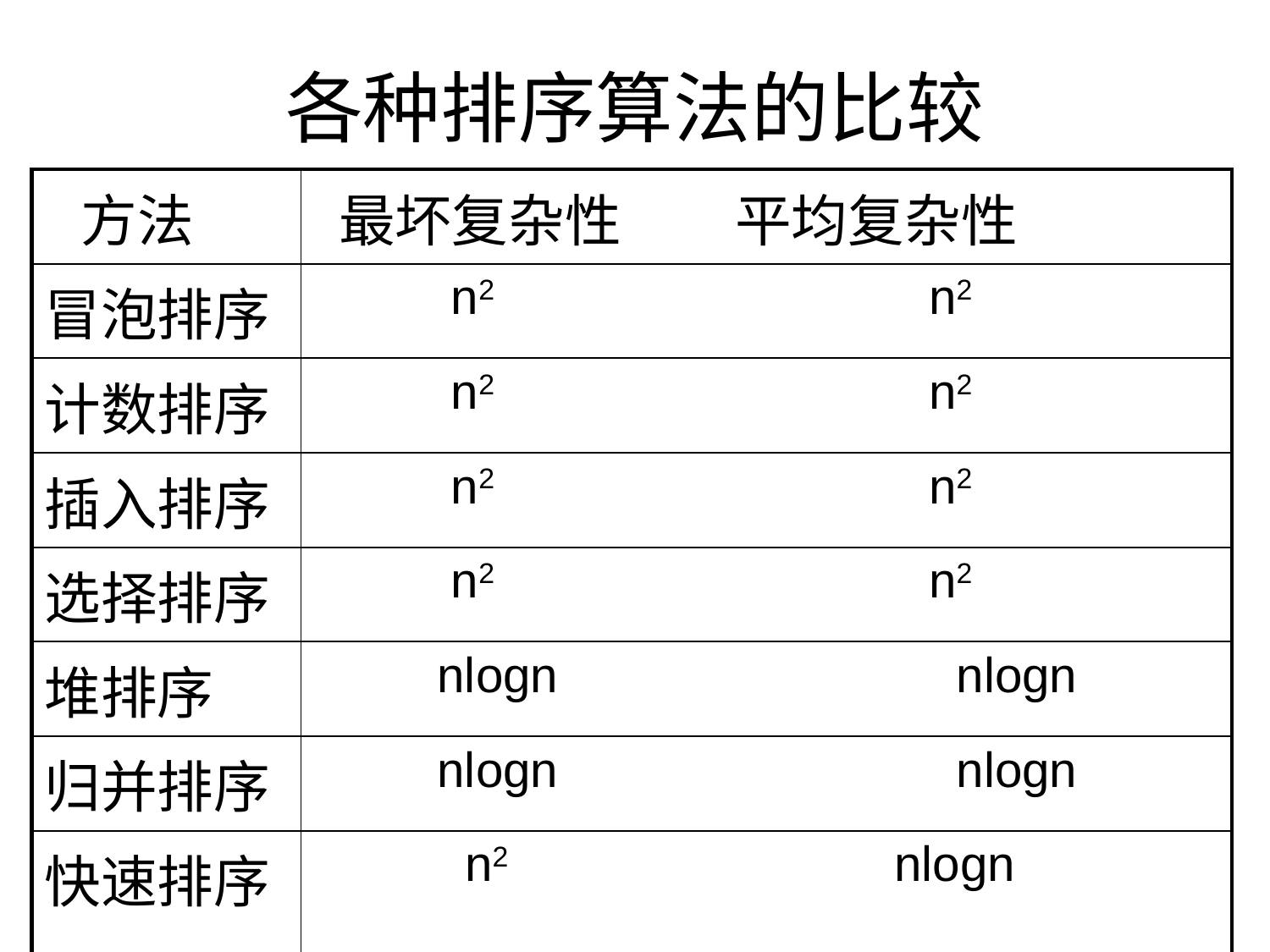

# 各种排序算法的比较
| 方法 | 最坏复杂性 平均复杂性 |
| --- | --- |
| 冒泡排序 | n2 n2 |
| 计数排序 | n2 n2 |
| 插入排序 | n2 n2 |
| 选择排序 | n2 n2 |
| 堆排序 | nlogn nlogn |
| 归并排序 | nlogn nlogn |
| 快速排序 | n2 nlogn |